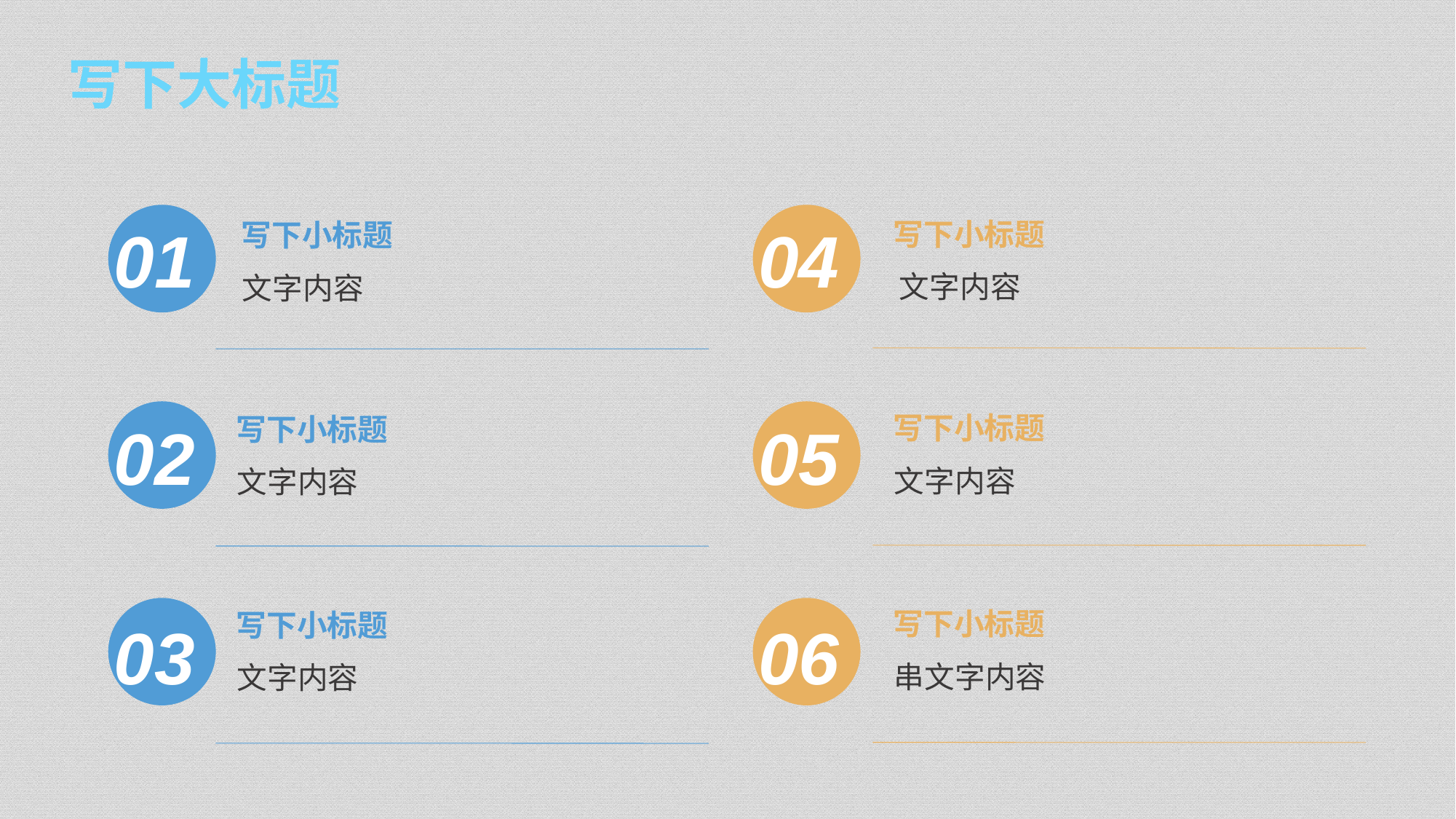

写下大标题

01
04
写下小标题
写下小标题
文字内容

文字内容

写下小标题
写下小标题
02
05
文字内容

文字内容

写下小标题
写下小标题
03
06
串文字内容
文字内容